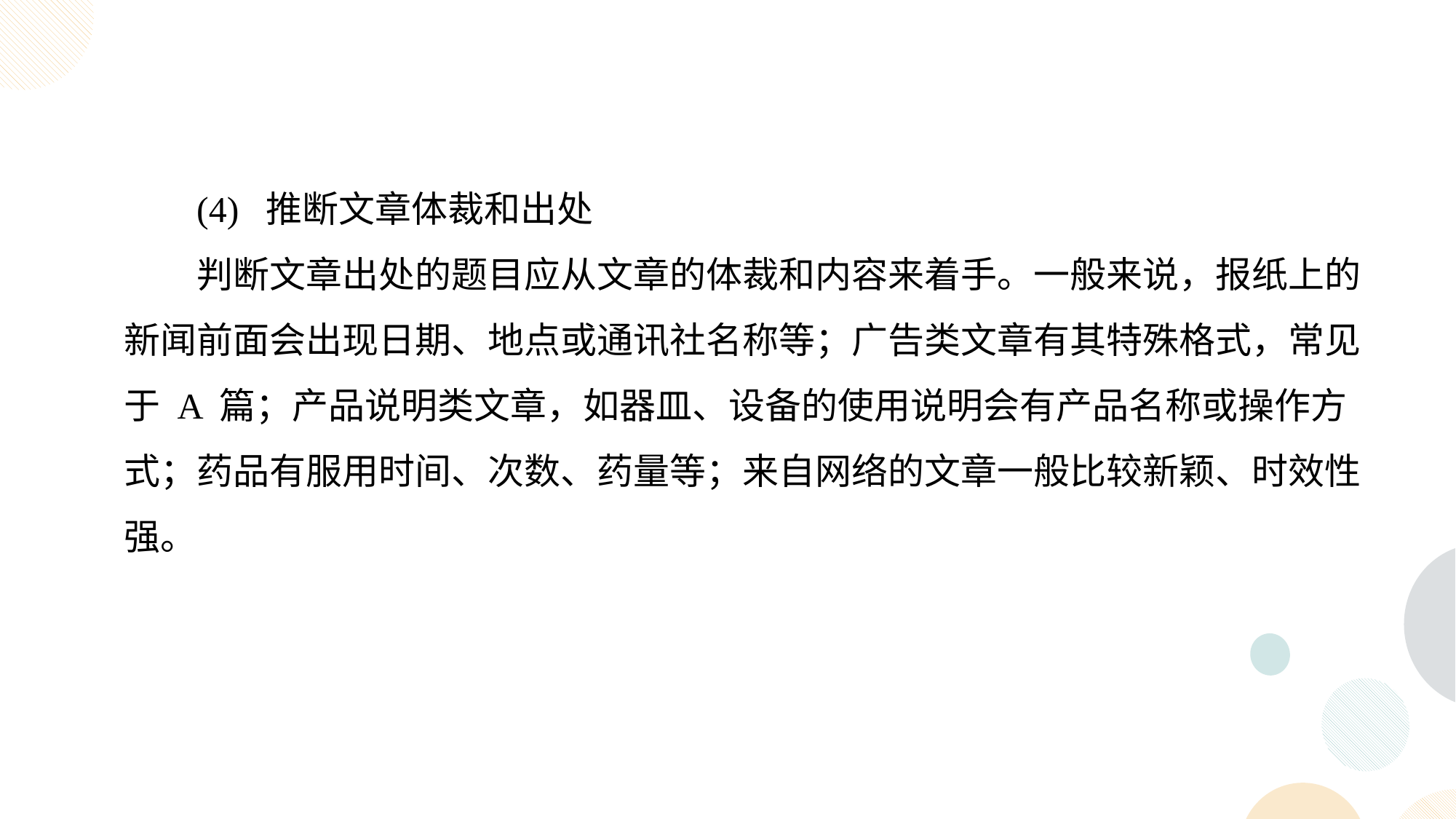

(4)  推断文章体裁和出处
判断文章出处的题目应从文章的体裁和内容来着手。一般来说，报纸上的新闻前面会出现日期、地点或通讯社名称等；广告类文章有其特殊格式，常见于 A 篇；产品说明类文章，如器皿、设备的使用说明会有产品名称或操作方式；药品有服用时间、次数、药量等；来自网络的文章一般比较新颖、时效性强。